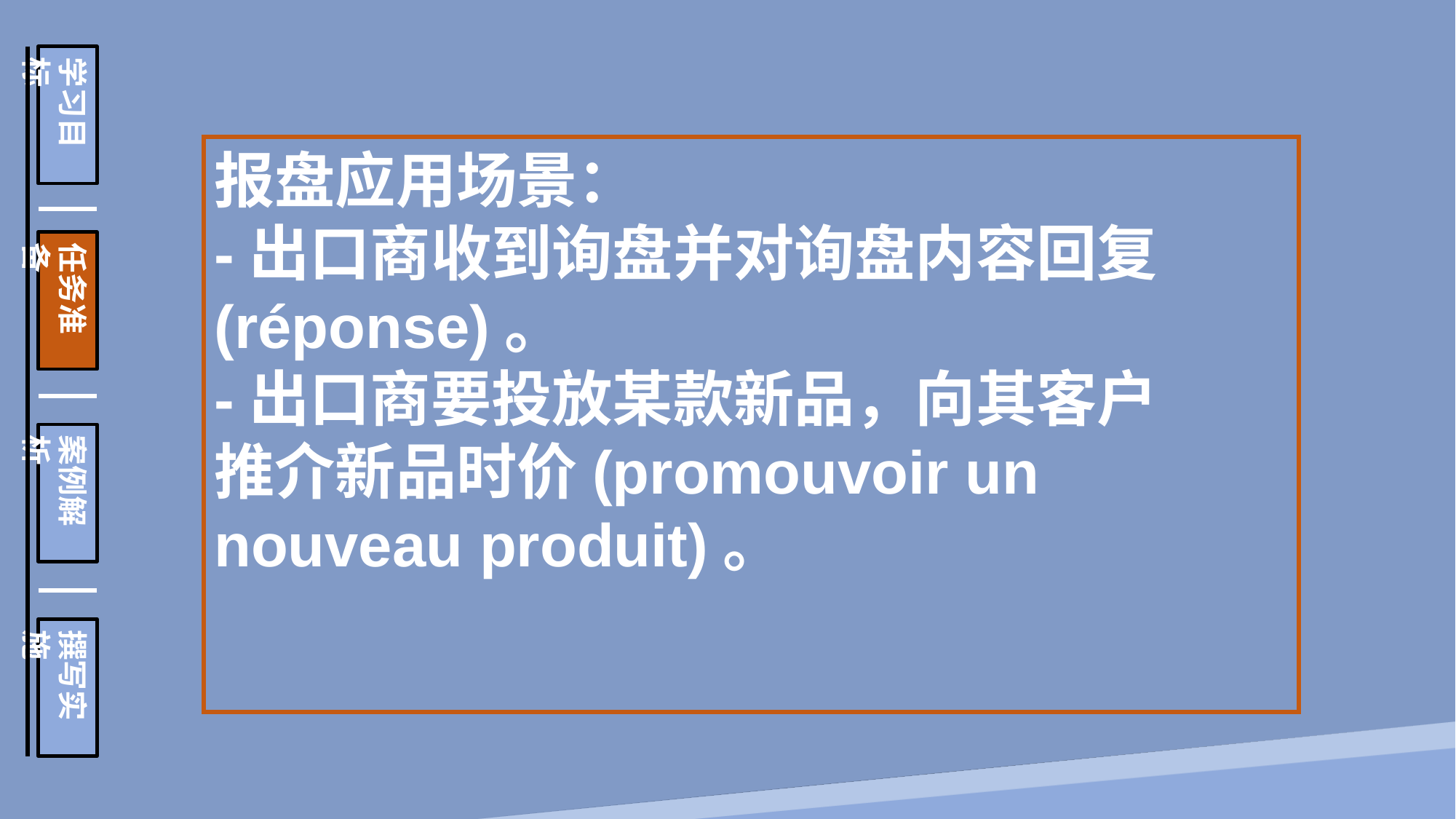

学习目标
任务准备
案例解析
撰写实施
报盘应用场景：
-出口商收到询盘并对询盘内容回复(réponse)。
-出口商要投放某款新品，向其客户推介新品时价(promouvoir un nouveau produit)。